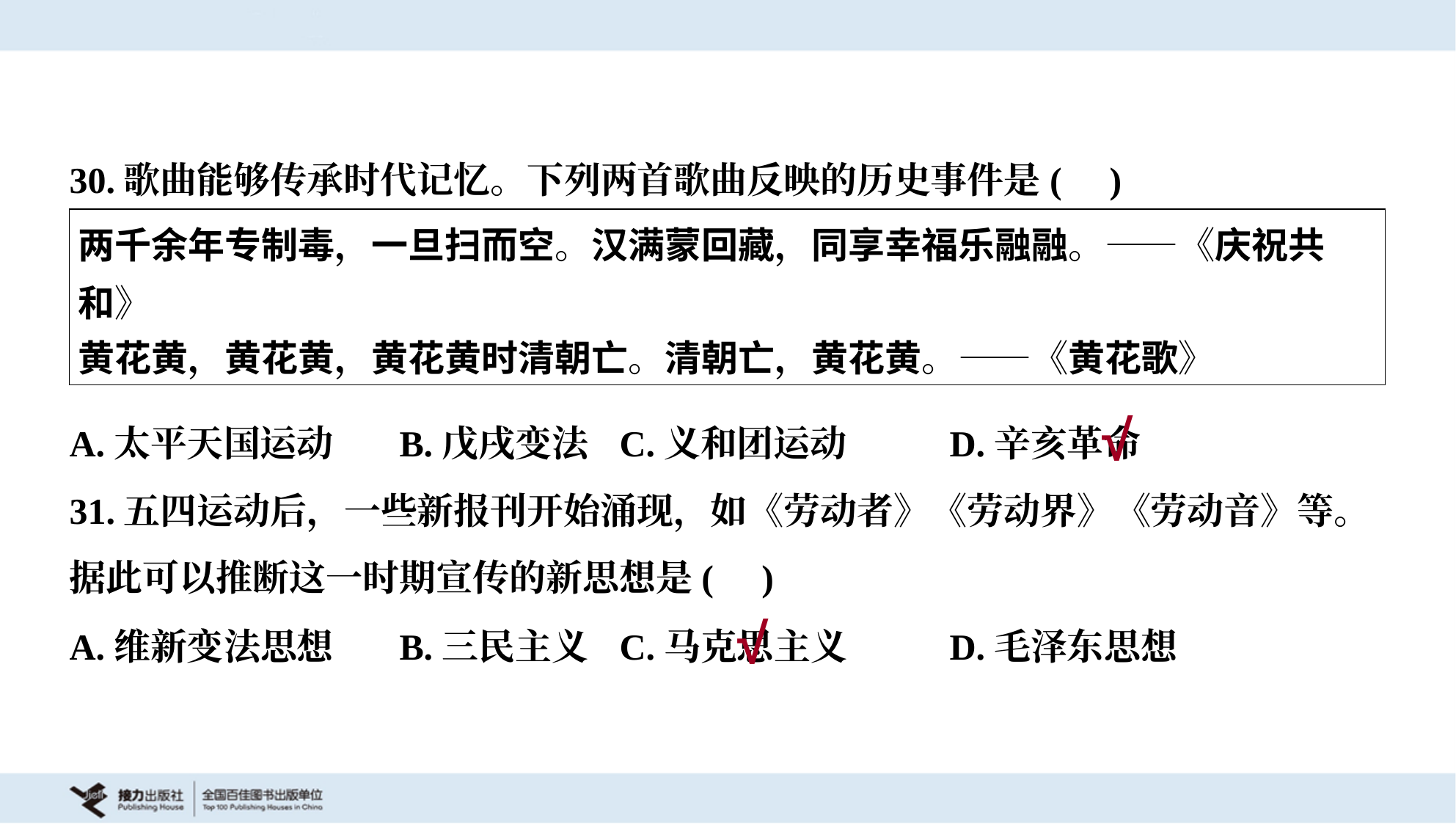

30.歌曲能够传承时代记忆。下列两首歌曲反映的历史事件是(     )
| 两千余年专制毒，一旦扫而空。汉满蒙回藏，同享幸福乐融融。——《庆祝共 和》 黄花黄，黄花黄，黄花黄时清朝亡。清朝亡，黄花黄。——《黄花歌》 |
| --- |
A.太平天国运动	B.戊戌变法	C.义和团运动	D.辛亥革命
√
31.五四运动后，一些新报刊开始涌现，如《劳动者》《劳动界》《劳动音》等。
据此可以推断这一时期宣传的新思想是(     )
A.维新变法思想	B.三民主义	C.马克思主义	D.毛泽东思想
√